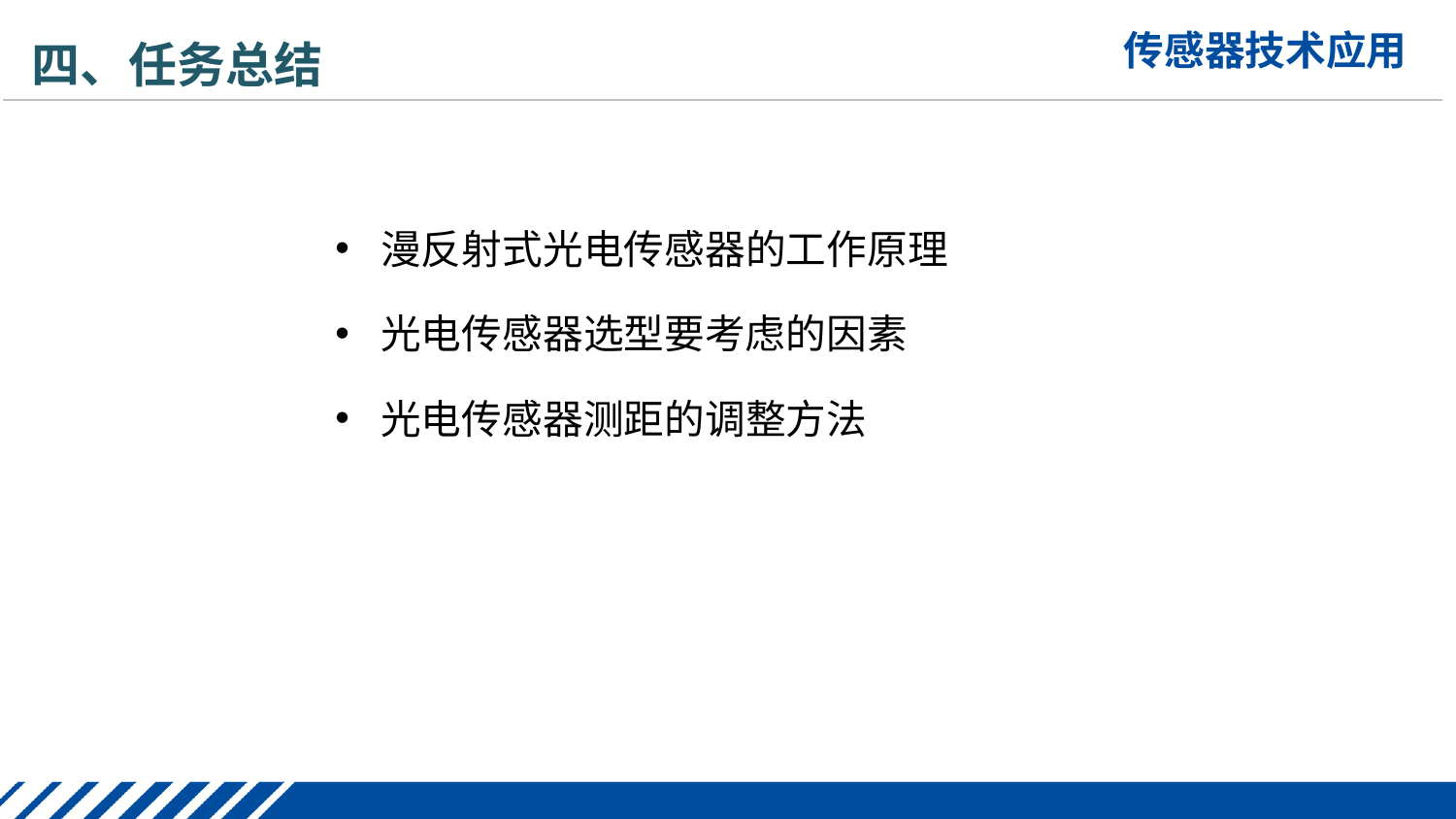

四、任务总结
漫反射式光电传感器的工作原理
光电传感器选型要考虑的因素
光电传感器测距的调整方法